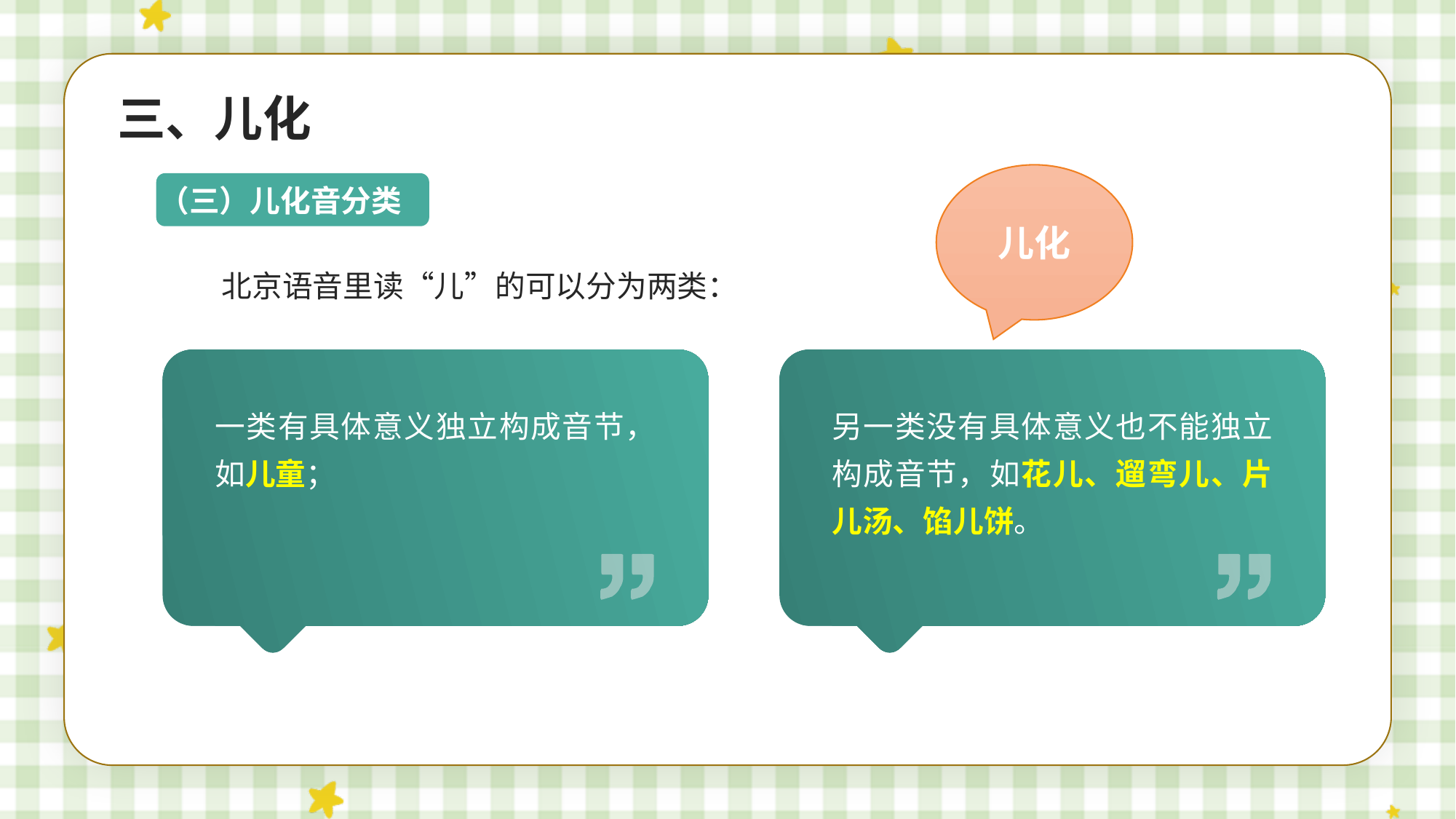

三、儿化
儿化
（三）儿化音分类
北京语音里读“儿”的可以分为两类：
一类有具体意义独立构成音节，如儿童；
另一类没有具体意义也不能独立构成音节，如花儿、遛弯儿、片儿汤、馅儿饼。